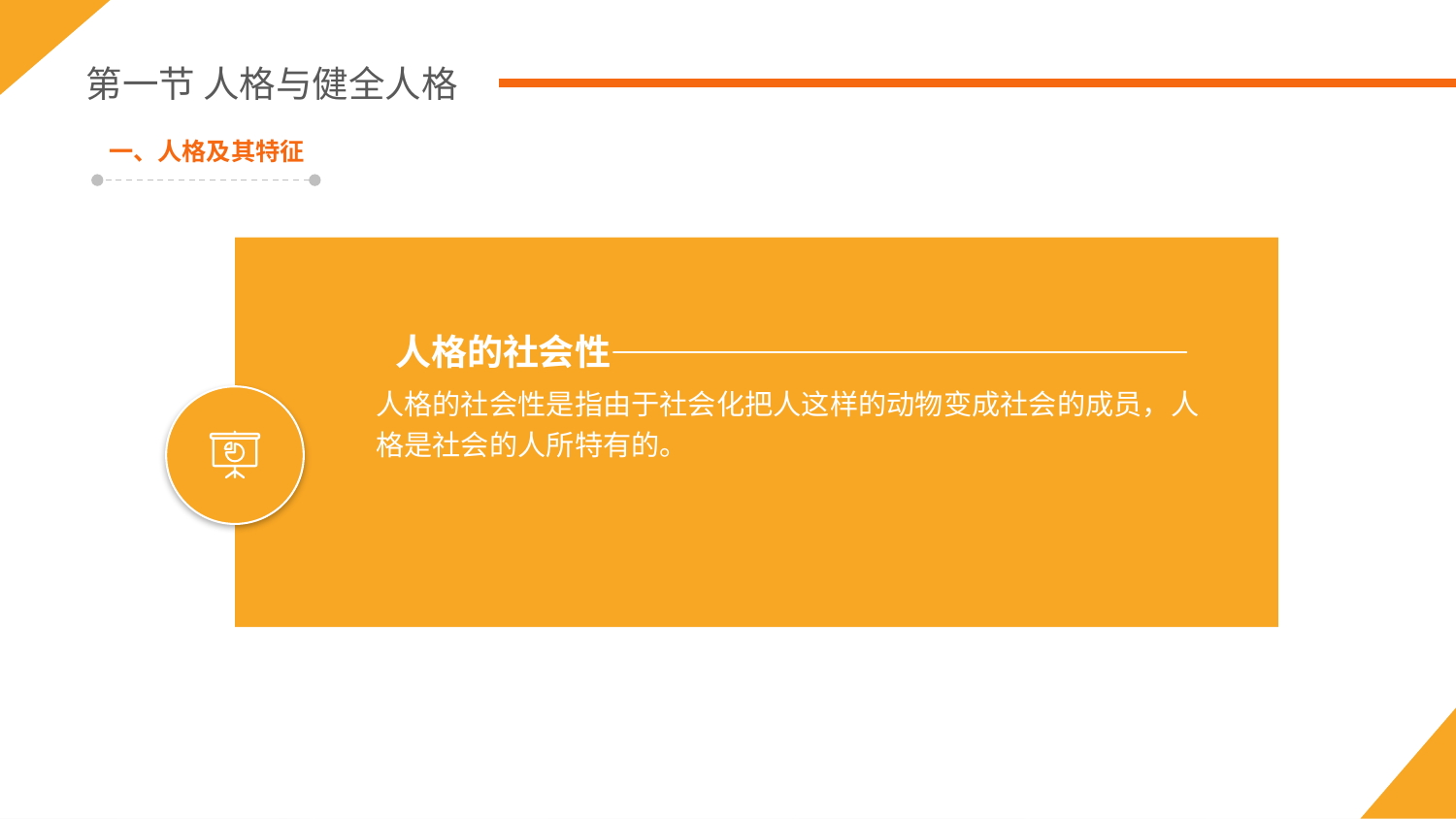

第一节 人格与健全人格
一、人格及其特征

人格的社会性
人格的社会性是指由于社会化把人这样的动物变成社会的成员，人格是社会的人所特有的。